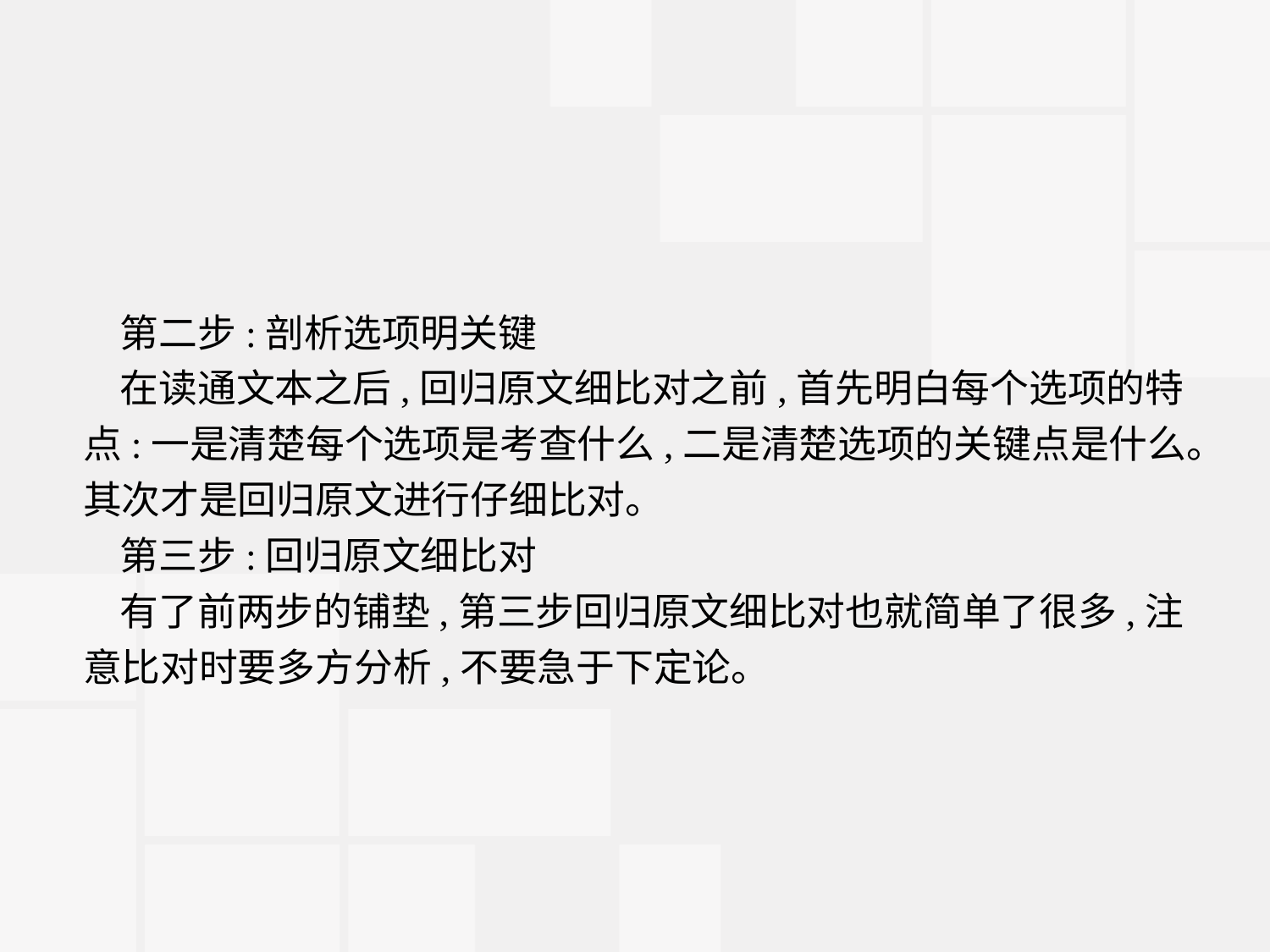

第二步:剖析选项明关键
在读通文本之后,回归原文细比对之前,首先明白每个选项的特点:一是清楚每个选项是考查什么,二是清楚选项的关键点是什么。其次才是回归原文进行仔细比对。
第三步:回归原文细比对
有了前两步的铺垫,第三步回归原文细比对也就简单了很多,注意比对时要多方分析,不要急于下定论。